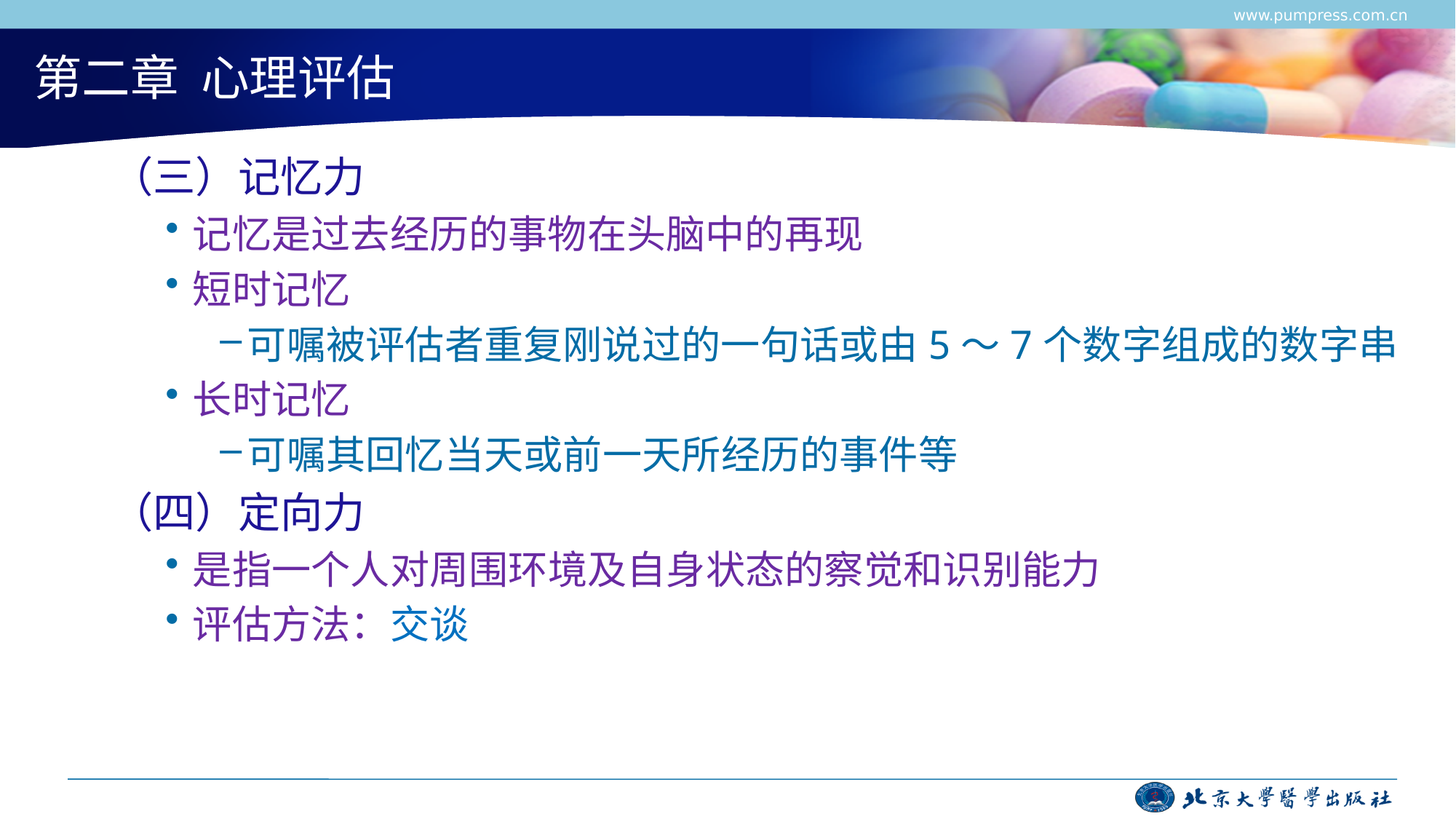

www.pumpress.com.cn
# 第二章  心理评估
（三）记忆力
记忆是过去经历的事物在头脑中的再现
短时记忆
可嘱被评估者重复刚说过的一句话或由5～7个数字组成的数字串
长时记忆
可嘱其回忆当天或前一天所经历的事件等
（四）定向力
是指一个人对周围环境及自身状态的察觉和识别能力
评估方法：交谈